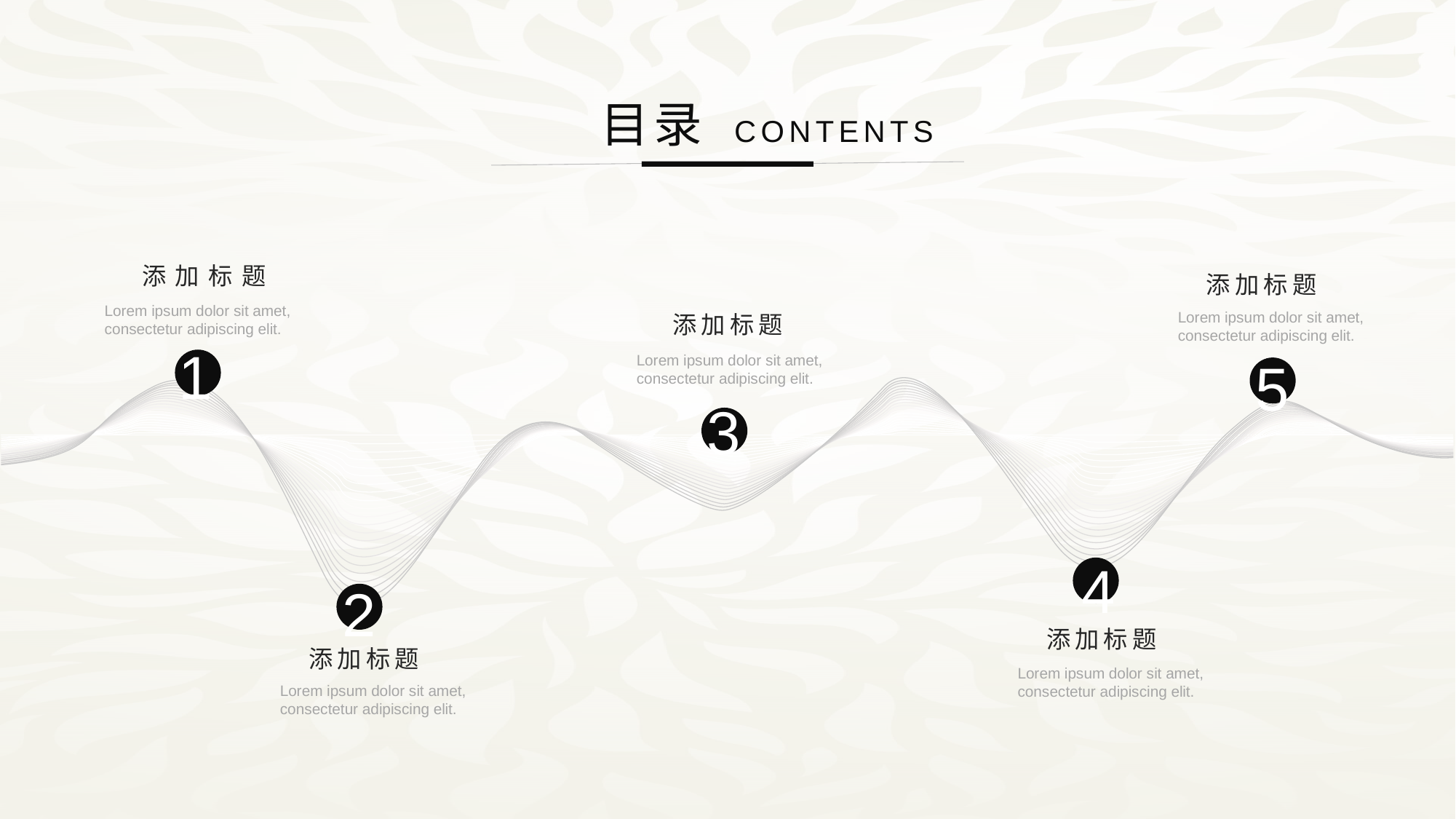

目录 CONTENTS

添加标题
添加标题
Lorem ipsum dolor sit amet, consectetur adipiscing elit.
Lorem ipsum dolor sit amet, consectetur adipiscing elit.
添加标题
1
5
Lorem ipsum dolor sit amet, consectetur adipiscing elit.

3

4

2

添加标题
添加标题
Lorem ipsum dolor sit amet, consectetur adipiscing elit.
Lorem ipsum dolor sit amet, consectetur adipiscing elit.